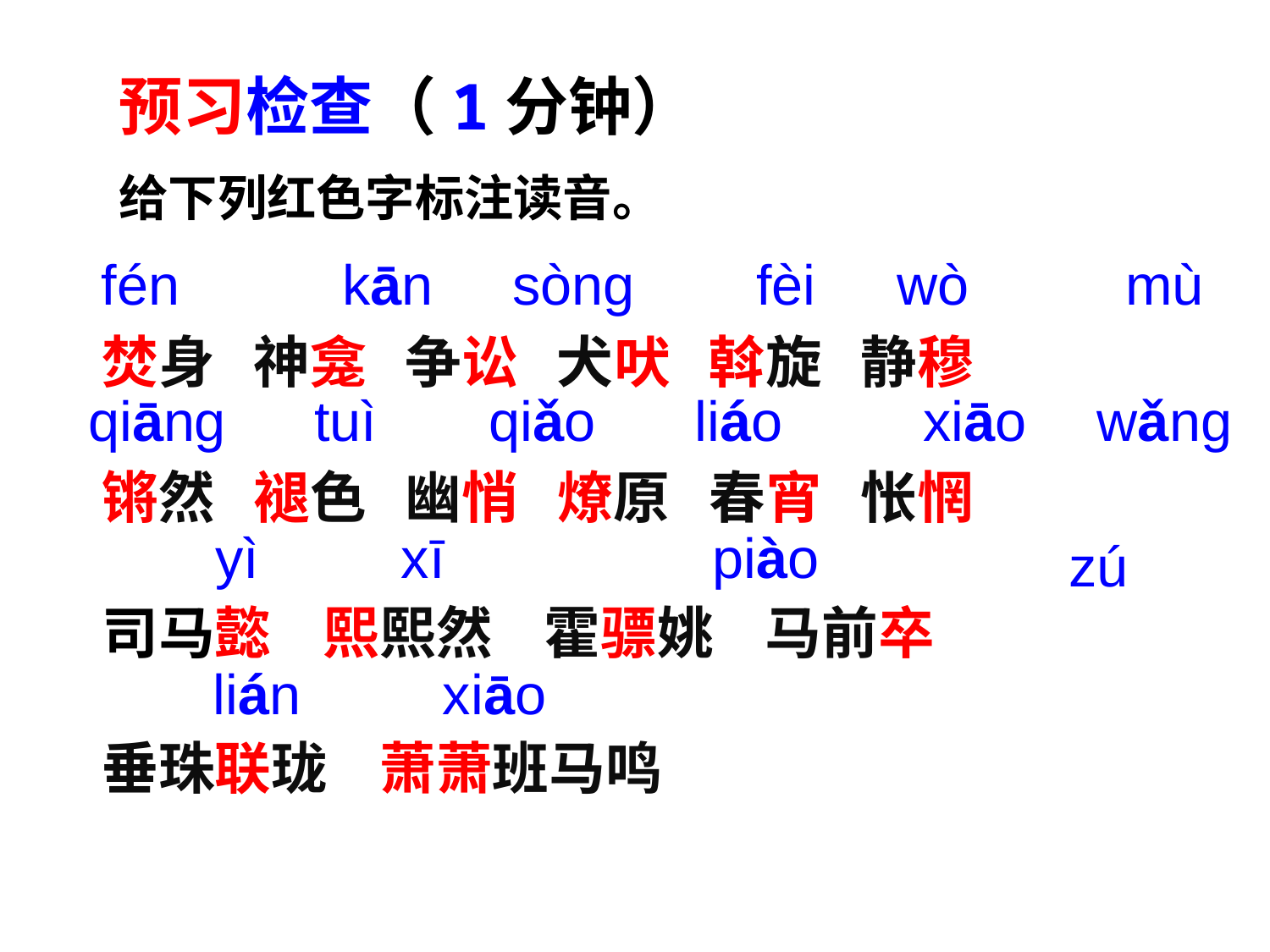

预习检查（1分钟）
给下列红色字标注读音。
fén
kān
sòng
fèi
wò
mù
焚身   神龛   争讼   犬吠   斡旋   静穆
锵然   褪色   幽悄   燎原   春宵   怅惘
司马懿    熙熙然    霍骠姚    马前卒
垂珠联珑    萧萧班马鸣
qiāng
tuì
qiǎo
liáo
xiāo
wǎng
yì
xī
piào
zú
lián
xiāo